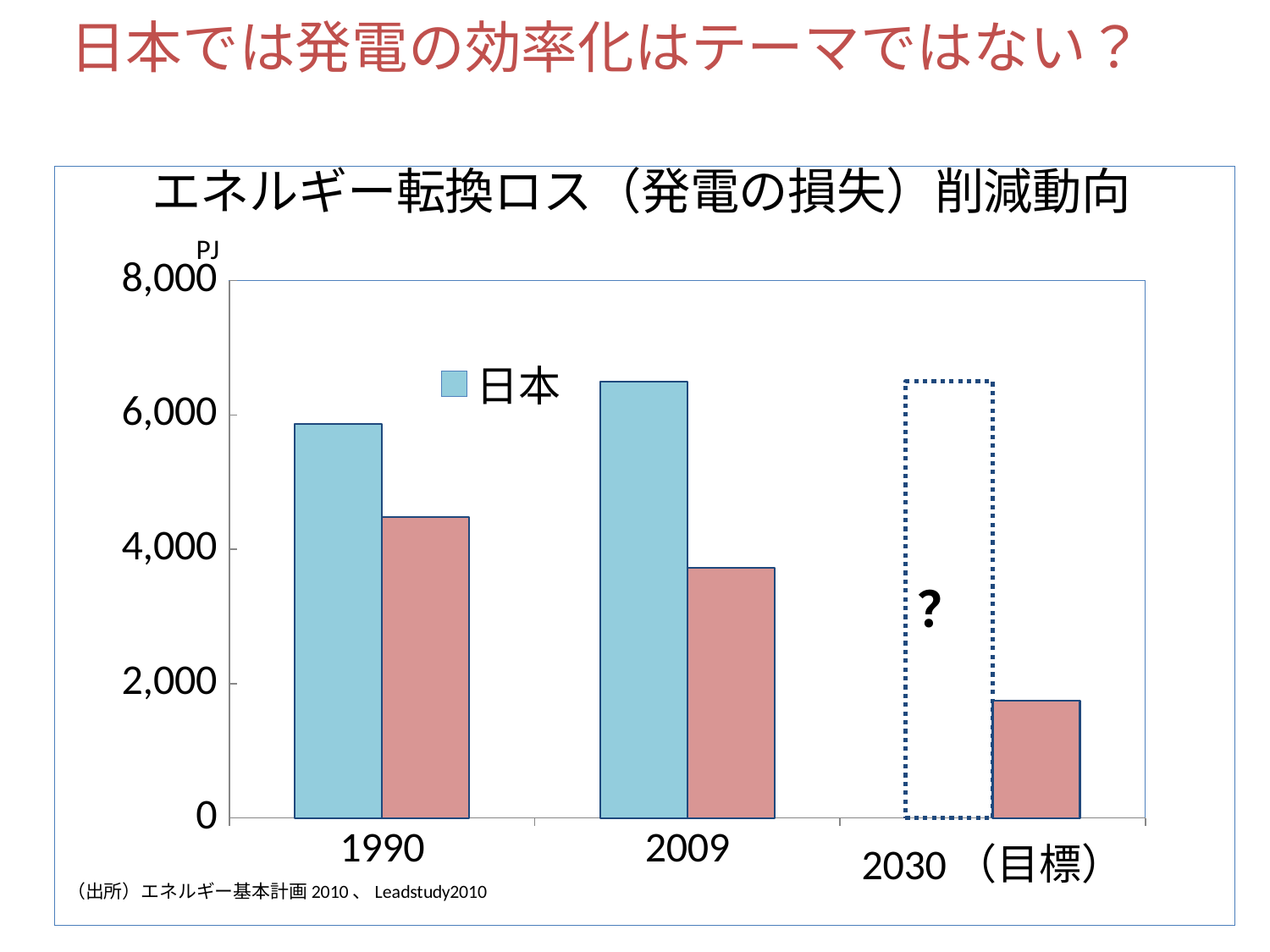

日本では発電の効率化はテーマではない？

### Chart

| Category | 日本 | ドイツ |
|---|---|---|
| 1990 | 5865.717000000001 | 4475.126000000002 |
| 2009 | 6495.653 | 3729.0 |
| 2030（目標） | 6500.0 | 1752.0 |
？